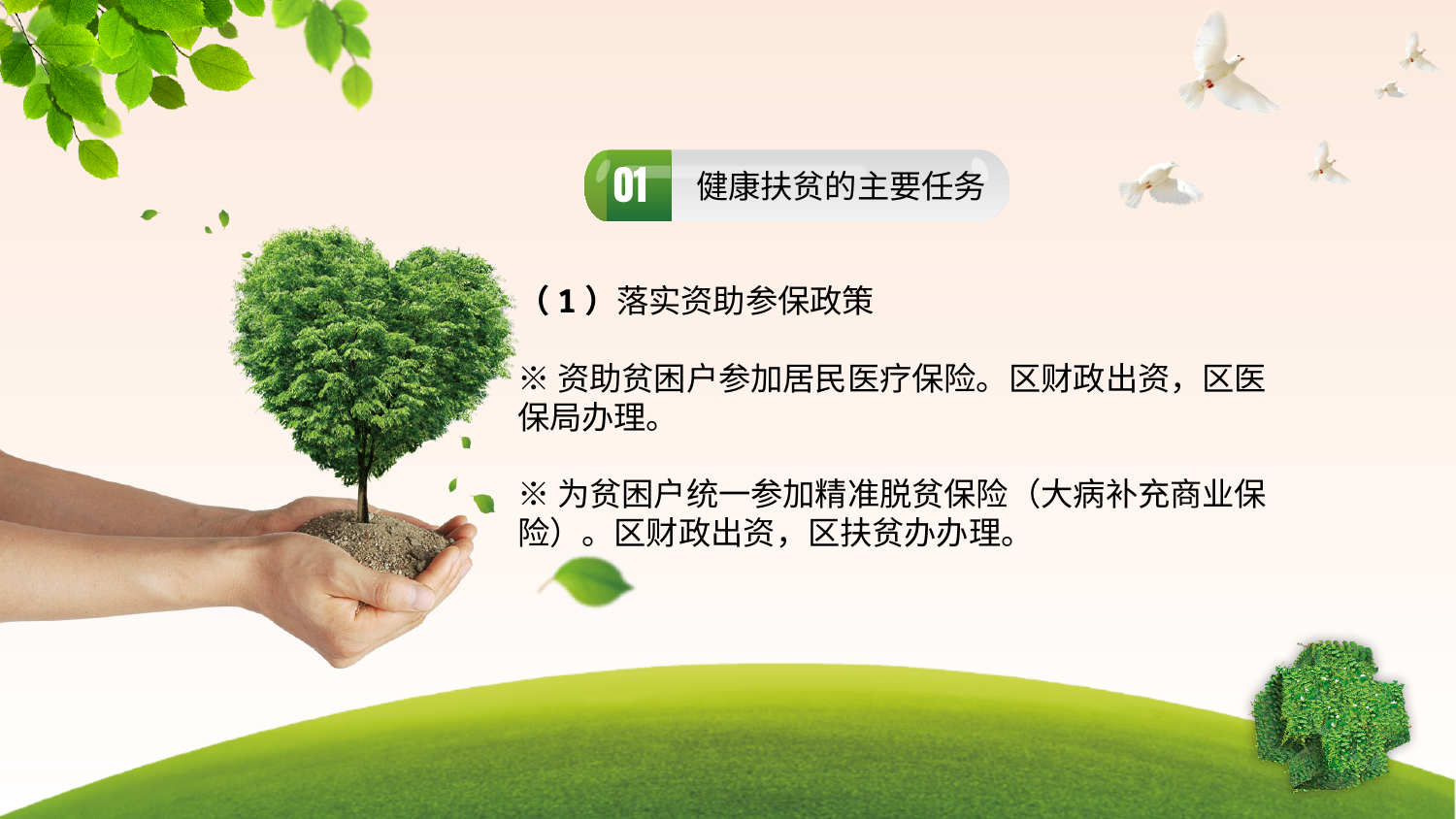

01
健康扶贫的主要任务
（1）落实资助参保政策

※资助贫困户参加居民医疗保险。区财政出资，区医保局办理。

※为贫困户统一参加精准脱贫保险（大病补充商业保险）。区财政出资，区扶贫办办理。